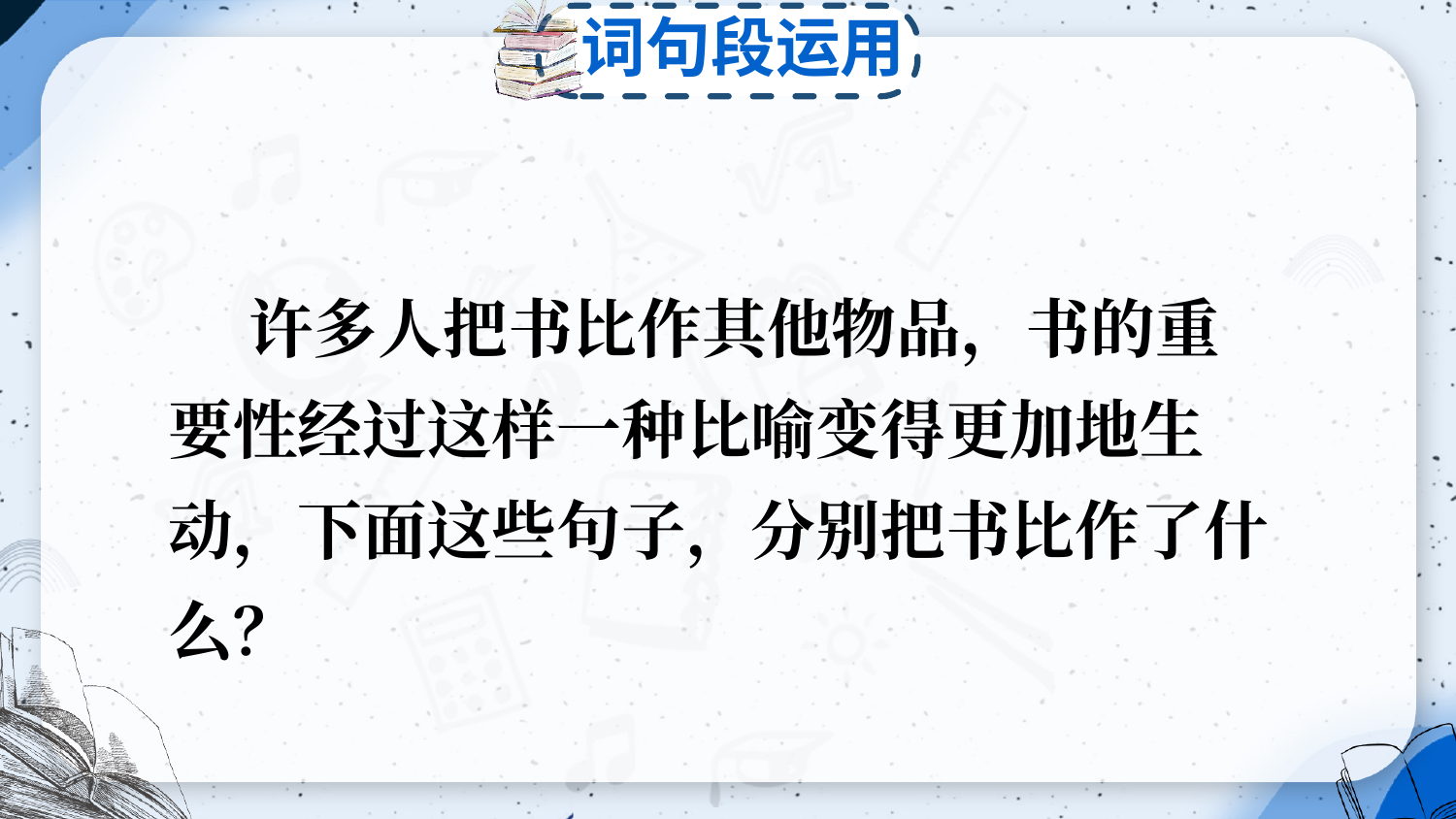

词句段运用
    许多人把书比作其他物品，书的重要性经过这样一种比喻变得更加地生动，下面这些句子，分别把书比作了什么？